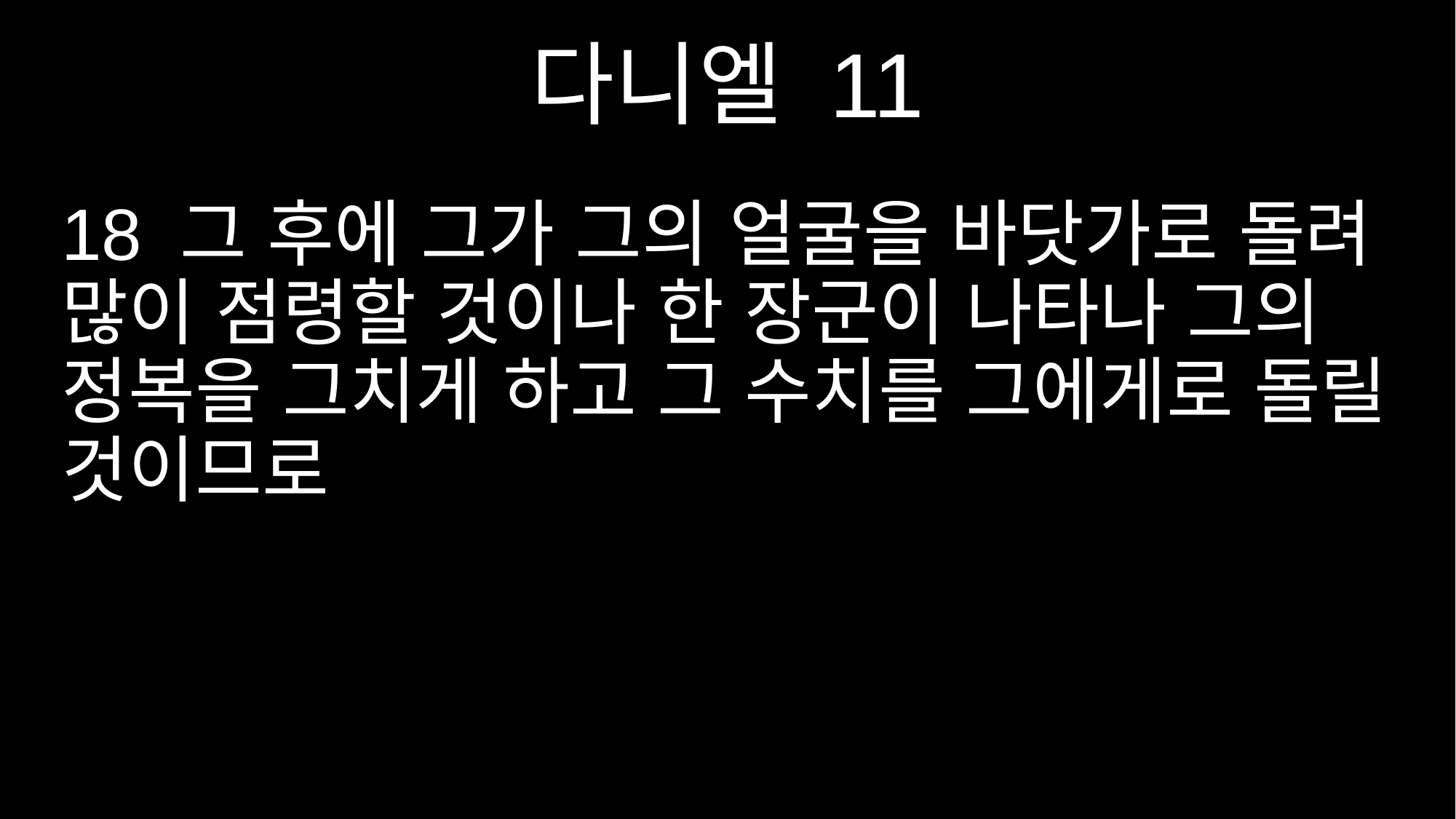

다니엘 11
18 그 후에 그가 그의 얼굴을 바닷가로 돌려 많이 점령할 것이나 한 장군이 나타나 그의 정복을 그치게 하고 그 수치를 그에게로 돌릴 것이므로